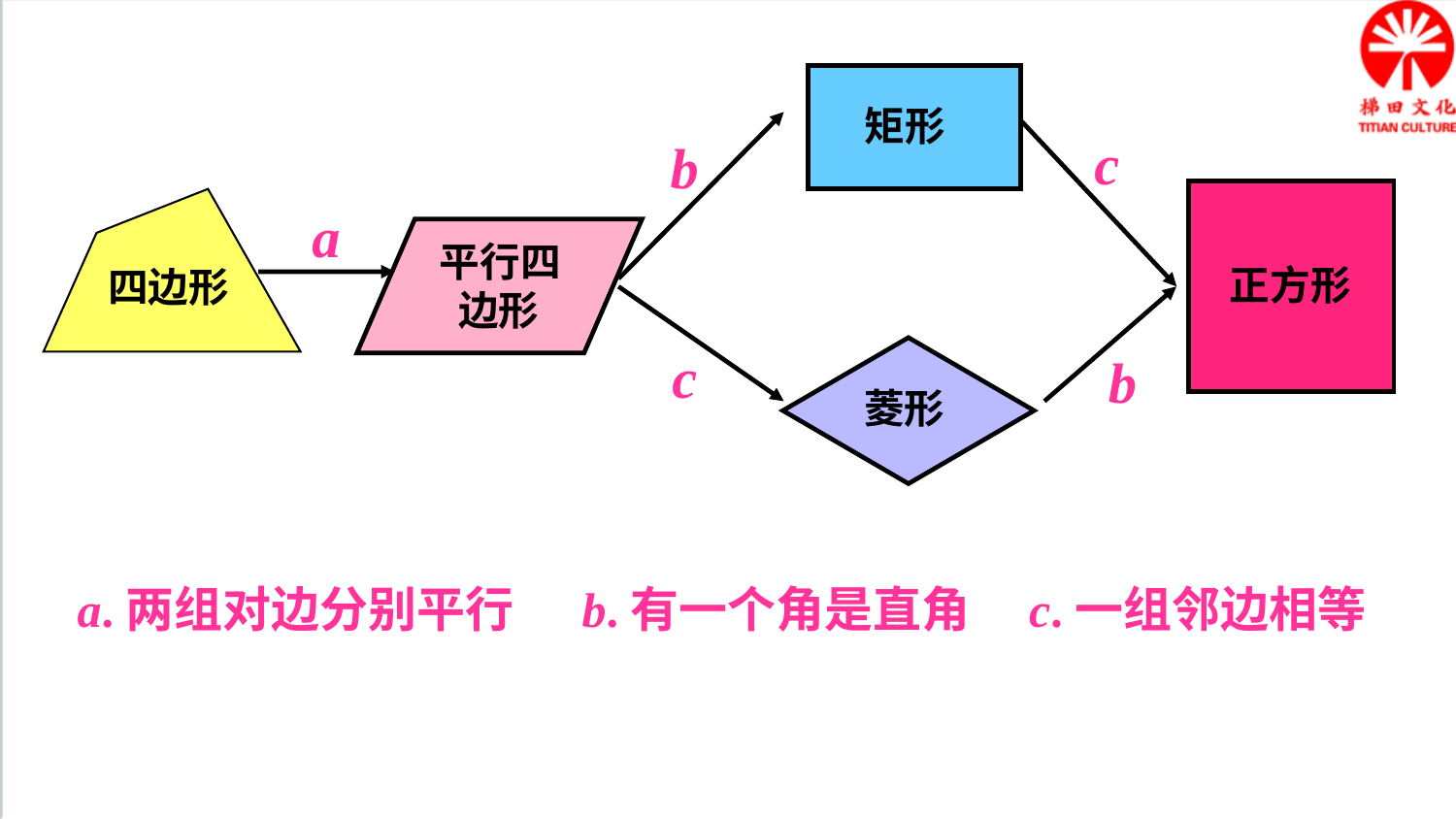

矩形
c

b

a

正方形

四边形

平行四
 边形

c

b

菱形
a.两组对边分别平行
b.有一个角是直角
c.一组邻边相等